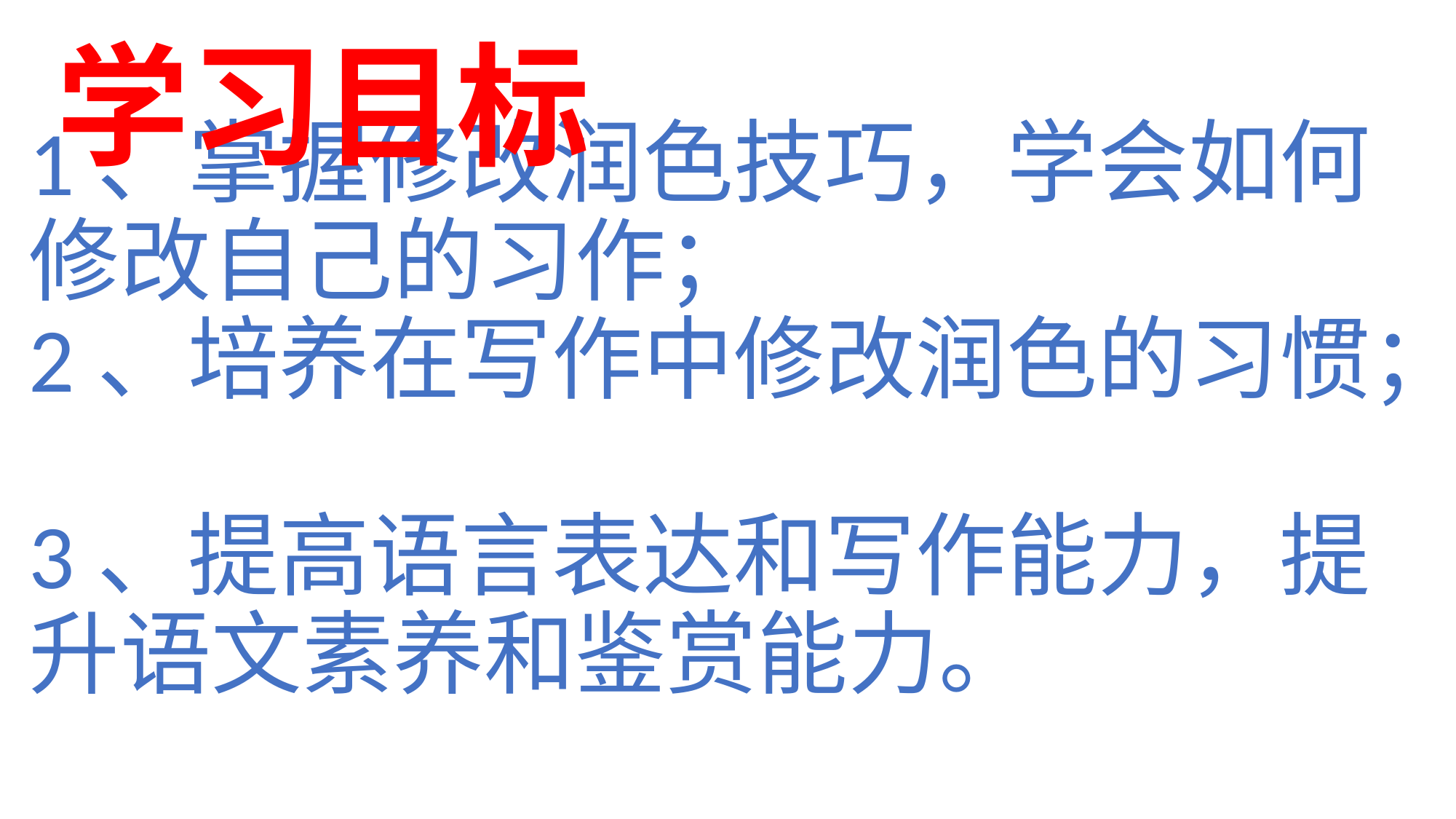

学习目标
# 1、掌握修改润色技巧，学会如何修改自己的习作； 2、培养在写作中修改润色的习惯； 3、提高语言表达和写作能力，提升语文素养和鉴赏能力。